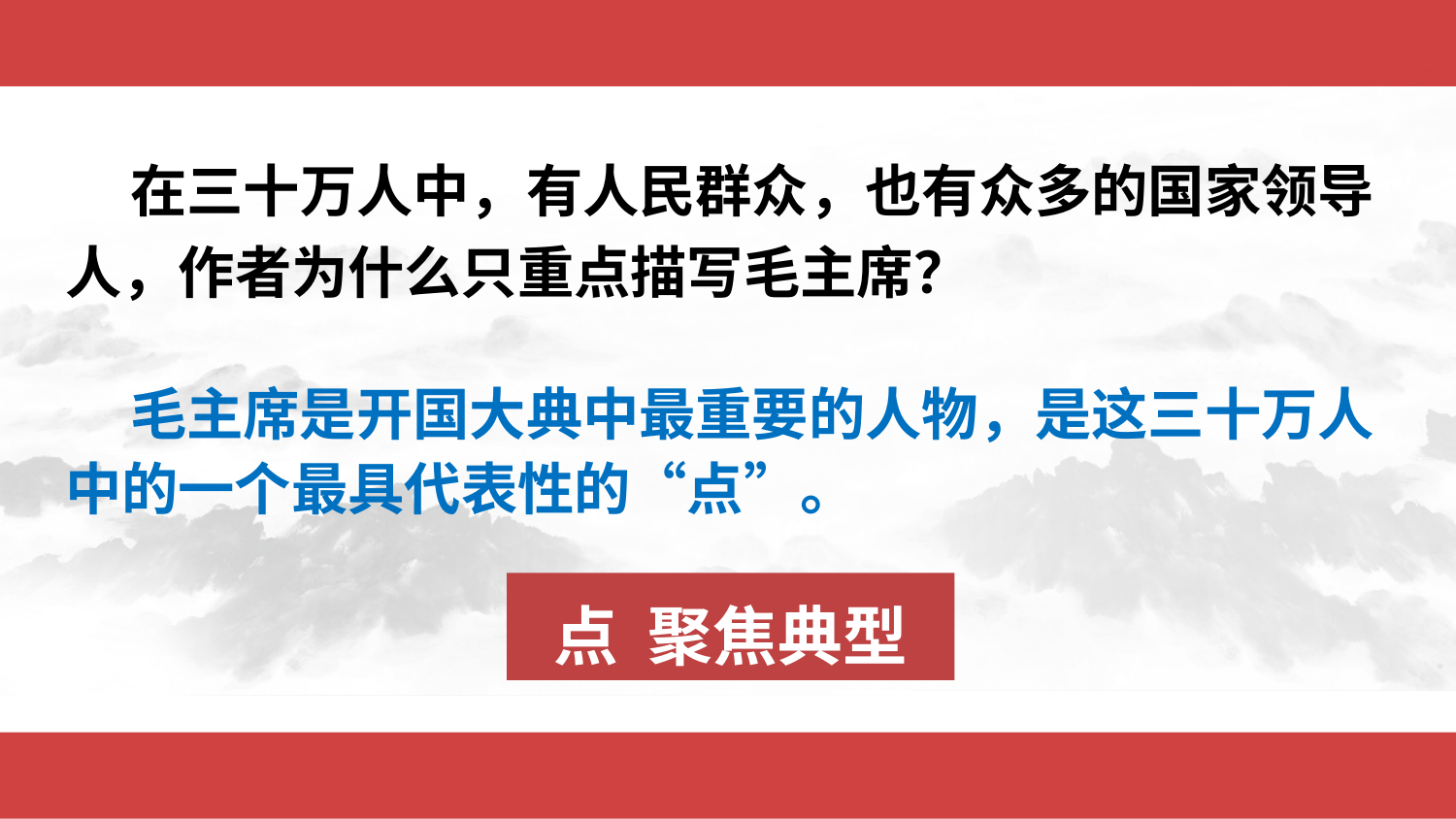

在三十万人中，有人民群众，也有众多的国家领导人，作者为什么只重点描写毛主席？
    毛主席是开国大典中最重要的人物，是这三十万人中的一个最具代表性的“点”。
点  聚焦典型